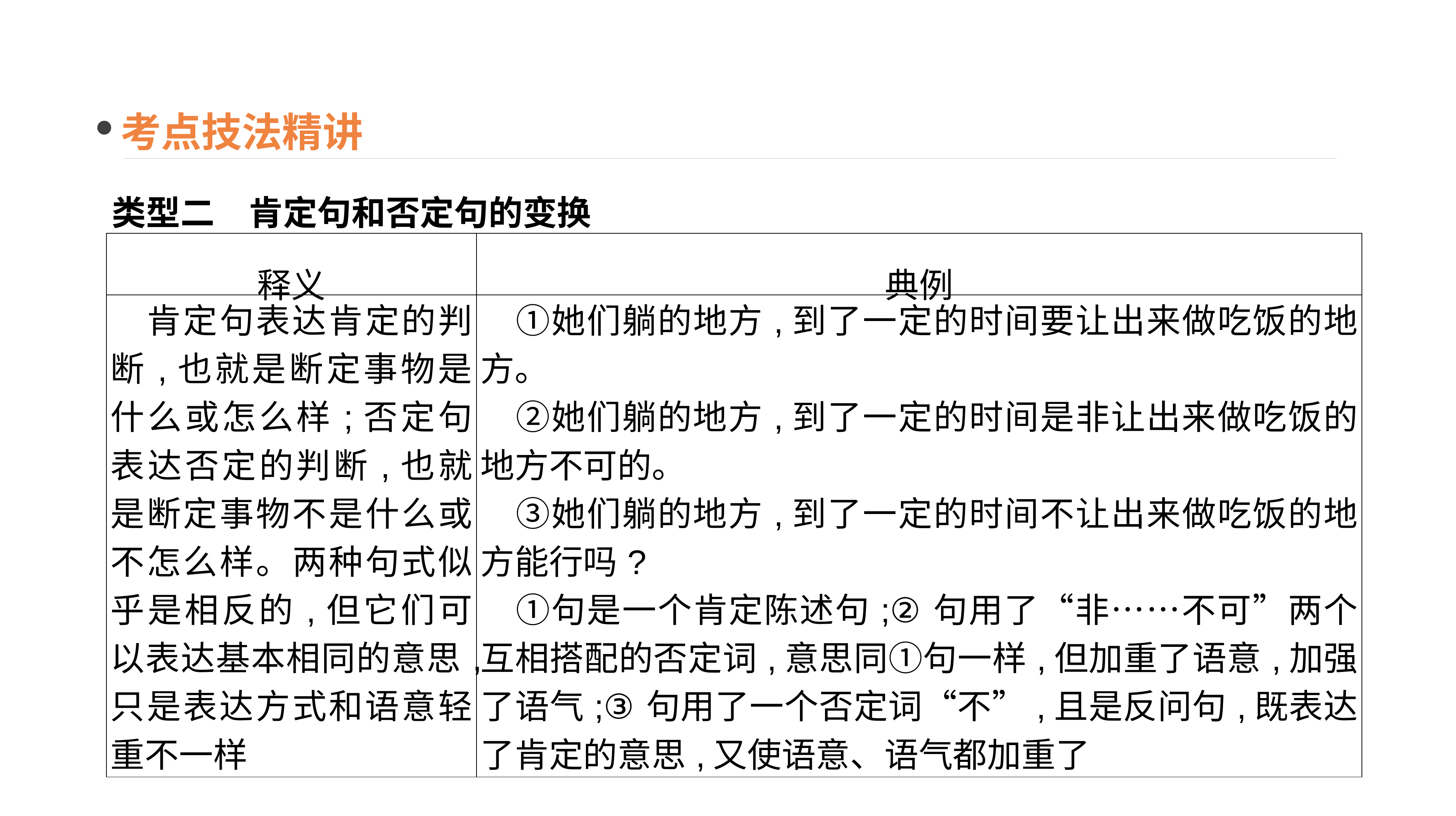

考点技法精讲

类型二　肯定句和否定句的变换

| 释义 | 典例 |
| --- | --- |
| 肯定句表达肯定的判断,也就是断定事物是什么或怎么样;否定句表达否定的判断,也就是断定事物不是什么或不怎么样。两种句式似乎是相反的,但它们可以表达基本相同的意思,只是表达方式和语意轻重不一样 | ①她们躺的地方,到了一定的时间要让出来做吃饭的地方。 　②她们躺的地方,到了一定的时间是非让出来做吃饭的地方不可的。 　③她们躺的地方,到了一定的时间不让出来做吃饭的地方能行吗? 　①句是一个肯定陈述句;②句用了“非……不可”两个互相搭配的否定词,意思同①句一样,但加重了语意,加强了语气;③句用了一个否定词“不”,且是反问句,既表达了肯定的意思,又使语意、语气都加重了 |